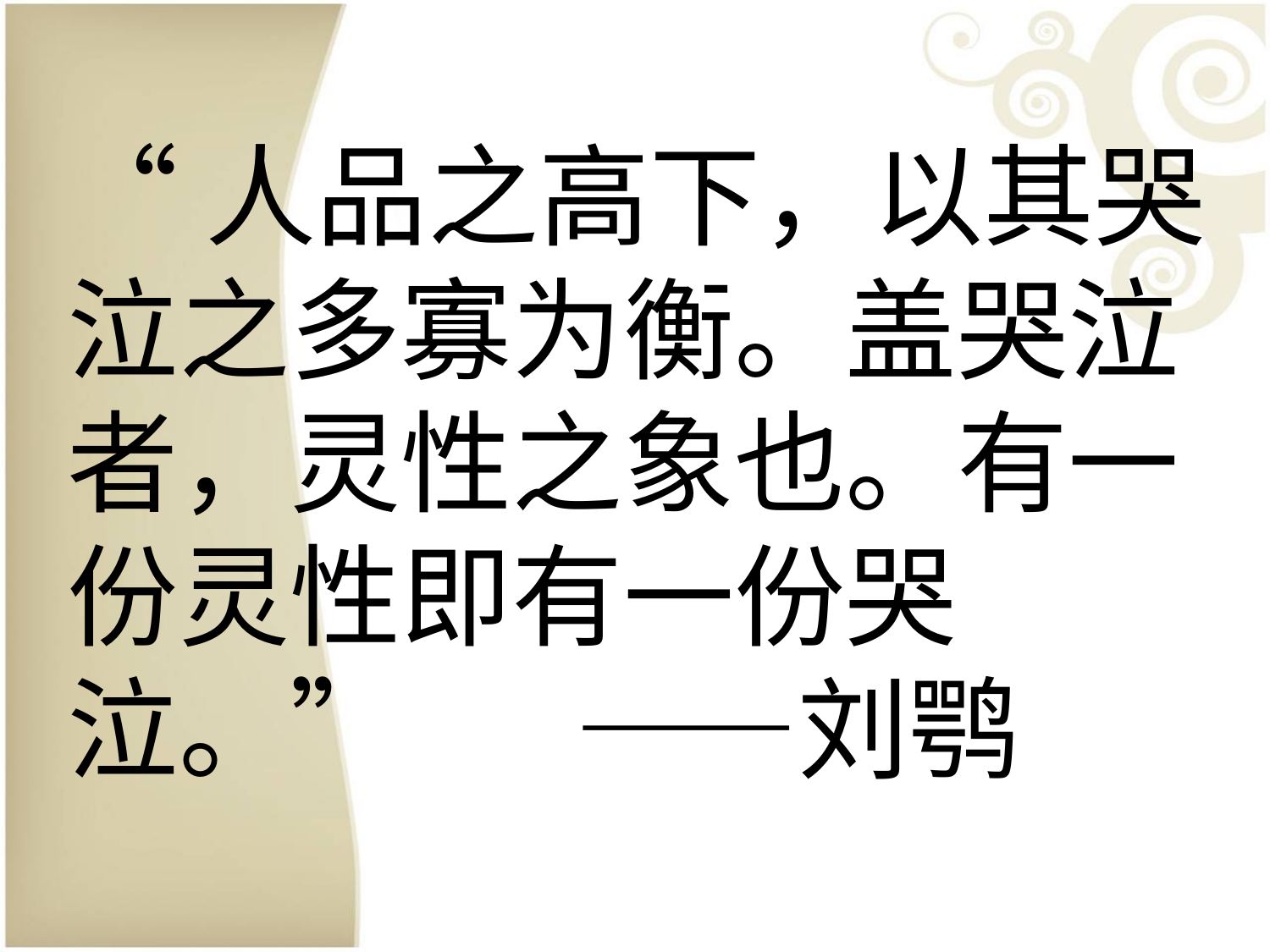

# “人品之高下，以其哭泣之多寡为衡。盖哭泣者，灵性之象也。有一份灵性即有一份哭泣。”       ——刘鹗